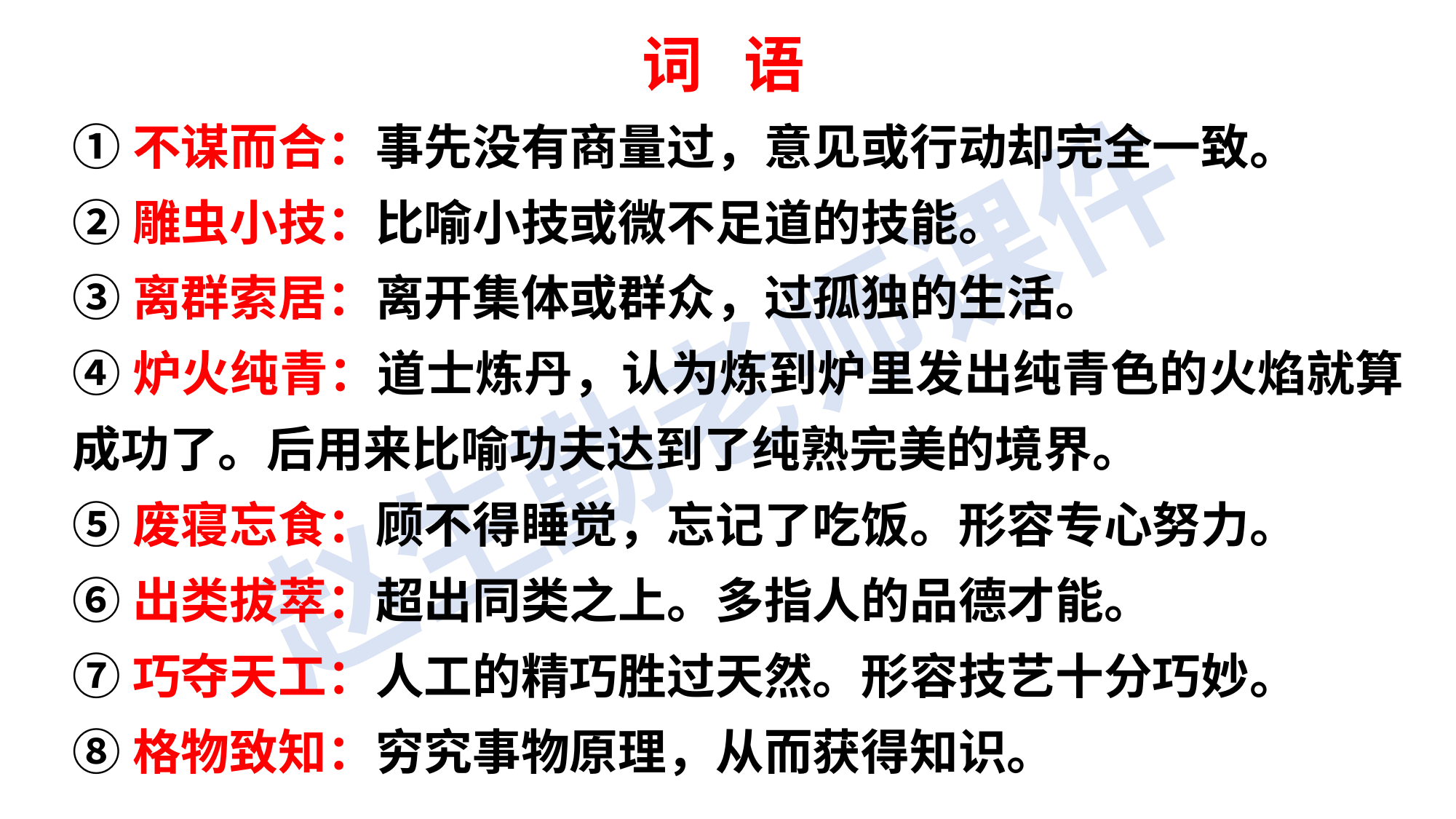

词   语
①不谋而合：事先没有商量过，意见或行动却完全一致。
②雕虫小技：比喻小技或微不足道的技能。
③离群索居：离开集体或群众，过孤独的生活。
④炉火纯青：道士炼丹，认为炼到炉里发出纯青色的火焰就算成功了。后用来比喻功夫达到了纯熟完美的境界。
⑤废寝忘食：顾不得睡觉，忘记了吃饭。形容专心努力。
⑥出类拔萃：超出同类之上。多指人的品德才能。
⑦巧夺天工：人工的精巧胜过天然。形容技艺十分巧妙。
⑧格物致知：穷究事物原理，从而获得知识。